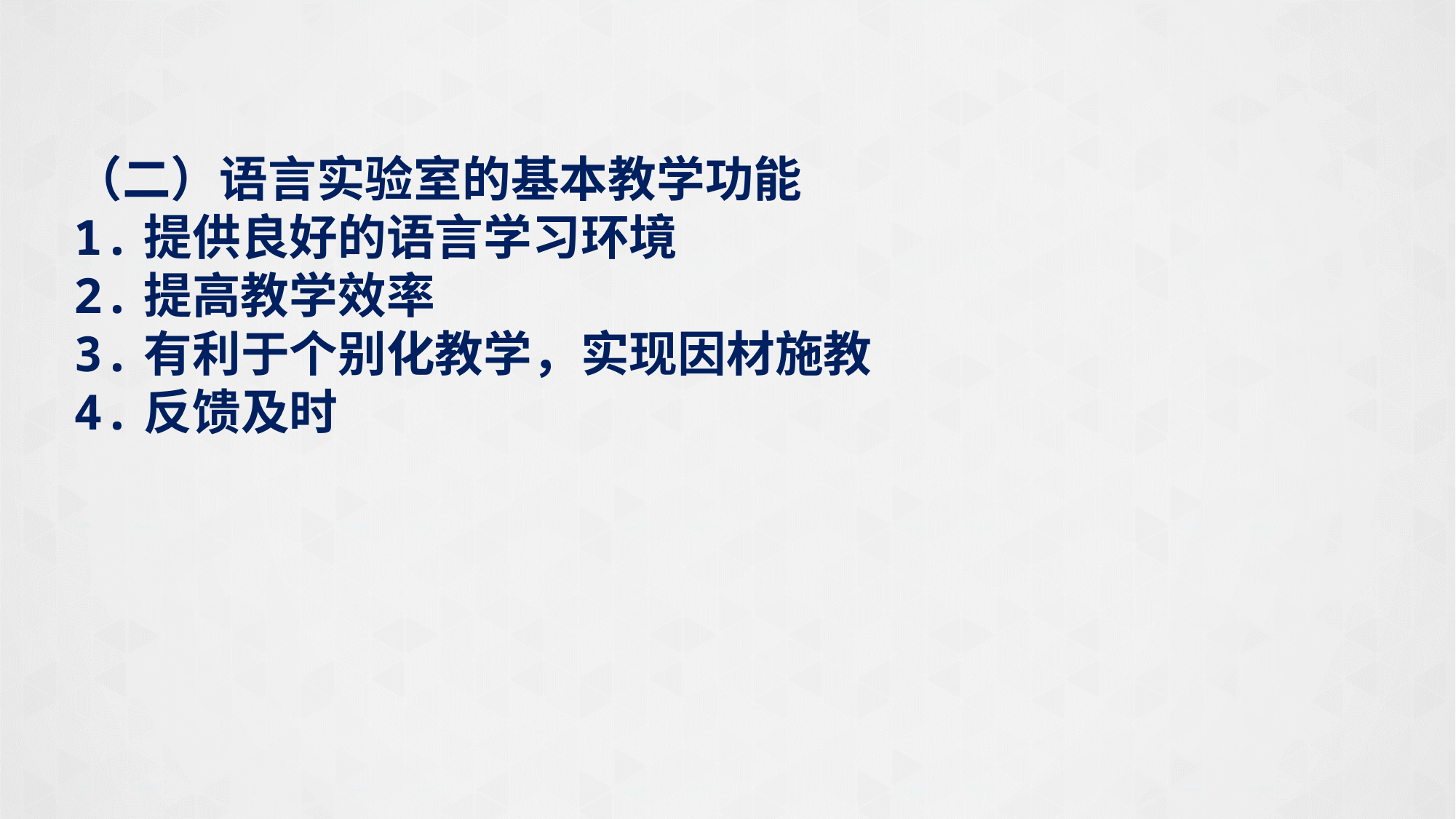

（二）语言实验室的基本教学功能
1.提供良好的语言学习环境
2.提高教学效率
3.有利于个别化教学，实现因材施教
4.反馈及时